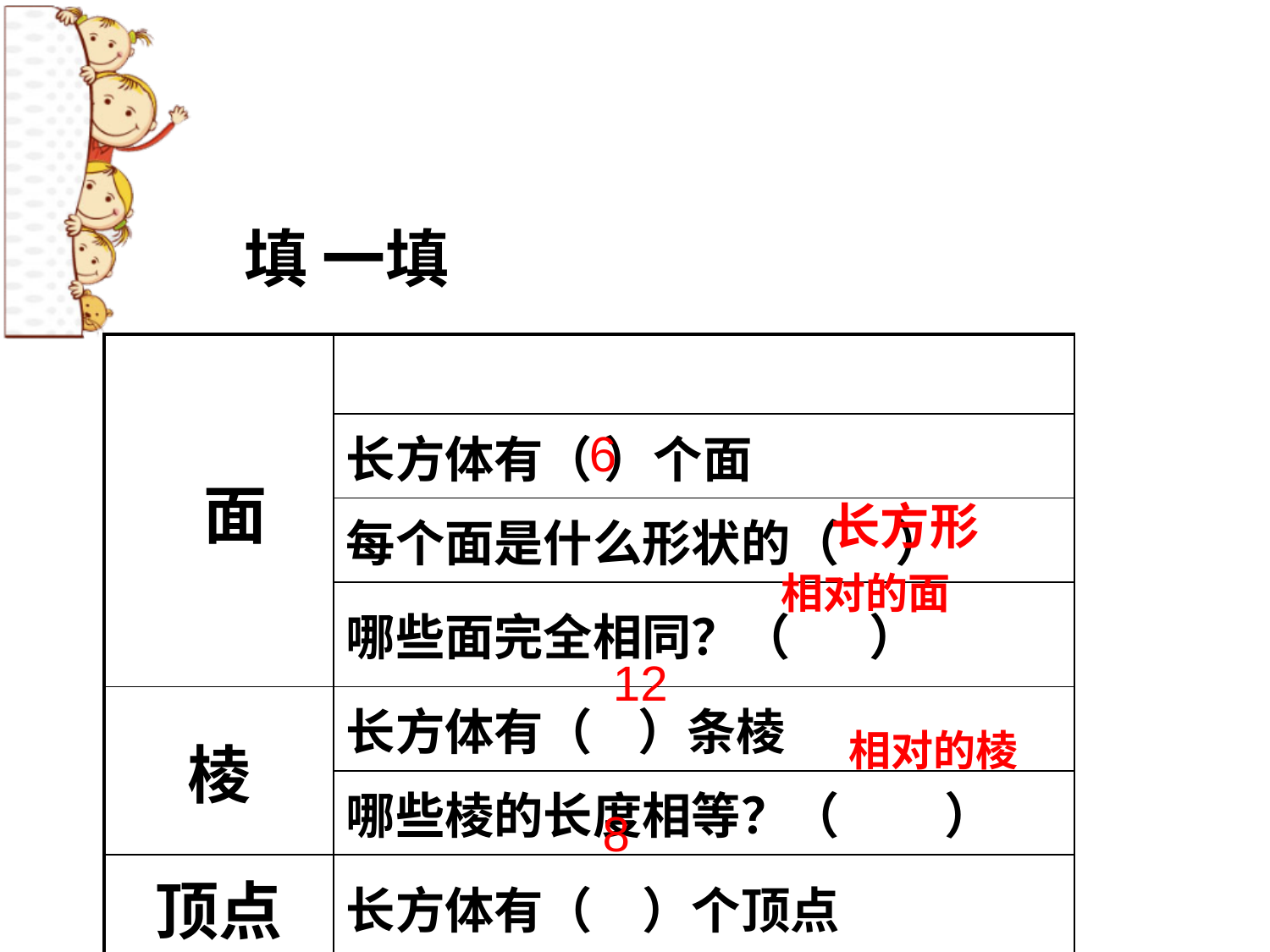

填 一填
| 面 |  |
| --- | --- |
|  | 长方体有（ ）个面 |
|  | 每个面是什么形状的（ ） |
|  | 哪些面完全相同？（ ） |
| 棱 | 长方体有（ ）条棱 |
|  | 哪些棱的长度相等？（ 　 ） |
| 顶点 | 长方体有（　）个顶点 |
6
长方形

相对的面
12

相对的棱

8